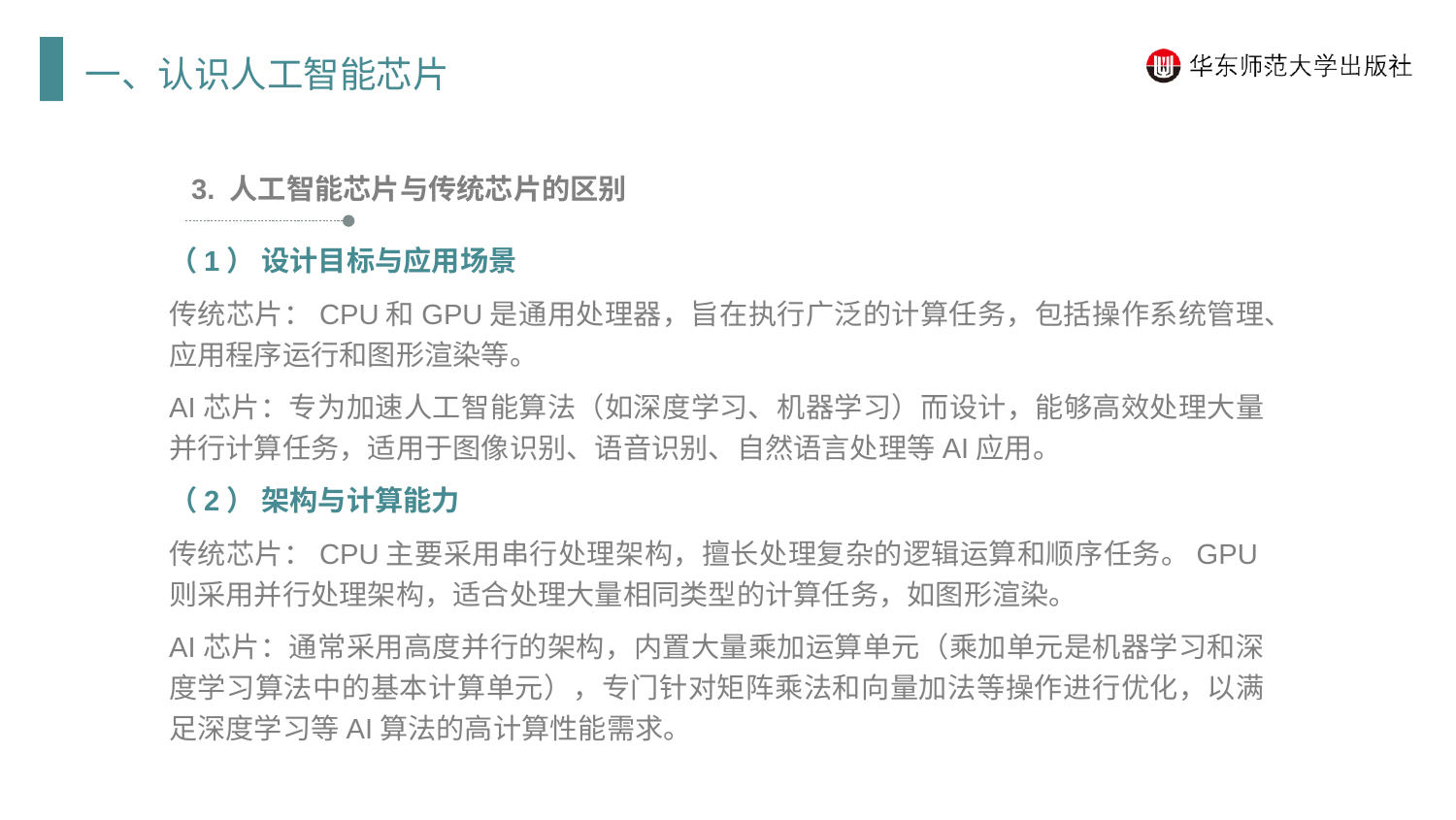

一、认识人工智能芯片
3. 人工智能芯片与传统芯片的区别
（1） 设计目标与应用场景
传统芯片：CPU和GPU是通用处理器，旨在执行广泛的计算任务，包括操作系统管理、应用程序运行和图形渲染等。
AI芯片：专为加速人工智能算法（如深度学习、机器学习）而设计，能够高效处理大量并行计算任务，适用于图像识别、语音识别、自然语言处理等AI应用。
（2） 架构与计算能力
传统芯片：CPU主要采用串行处理架构，擅长处理复杂的逻辑运算和顺序任务。GPU则采用并行处理架构，适合处理大量相同类型的计算任务，如图形渲染。
AI芯片：通常采用高度并行的架构，内置大量乘加运算单元（乘加单元是机器学习和深度学习算法中的基本计算单元），专门针对矩阵乘法和向量加法等操作进行优化，以满足深度学习等AI算法的高计算性能需求。